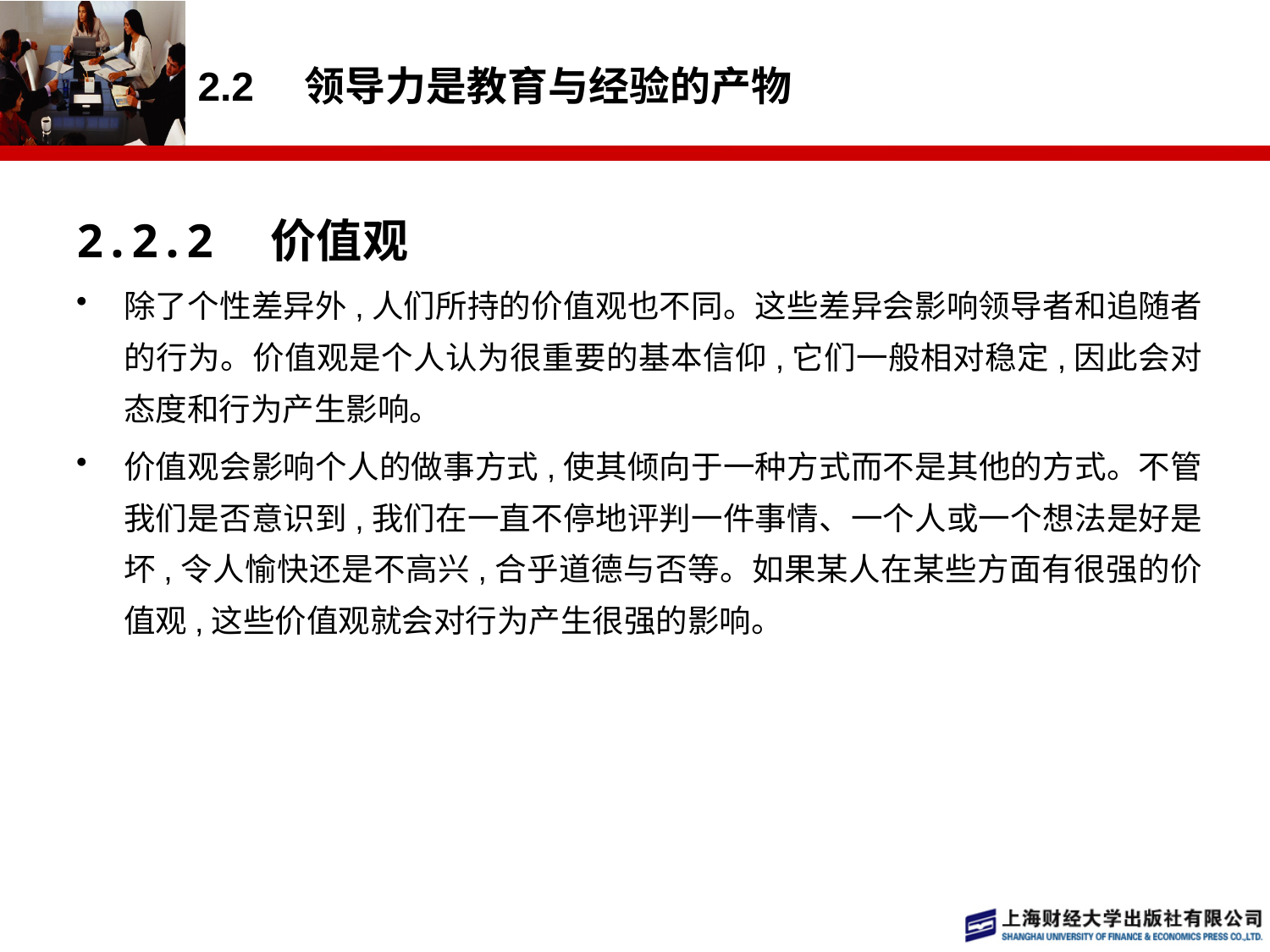

# 2.2　领导力是教育与经验的产物
2.2.2　价值观
除了个性差异外,人们所持的价值观也不同。这些差异会影响领导者和追随者的行为。价值观是个人认为很重要的基本信仰,它们一般相对稳定,因此会对态度和行为产生影响。
价值观会影响个人的做事方式,使其倾向于一种方式而不是其他的方式。不管我们是否意识到,我们在一直不停地评判一件事情、一个人或一个想法是好是坏,令人愉快还是不高兴,合乎道德与否等。如果某人在某些方面有很强的价值观,这些价值观就会对行为产生很强的影响。